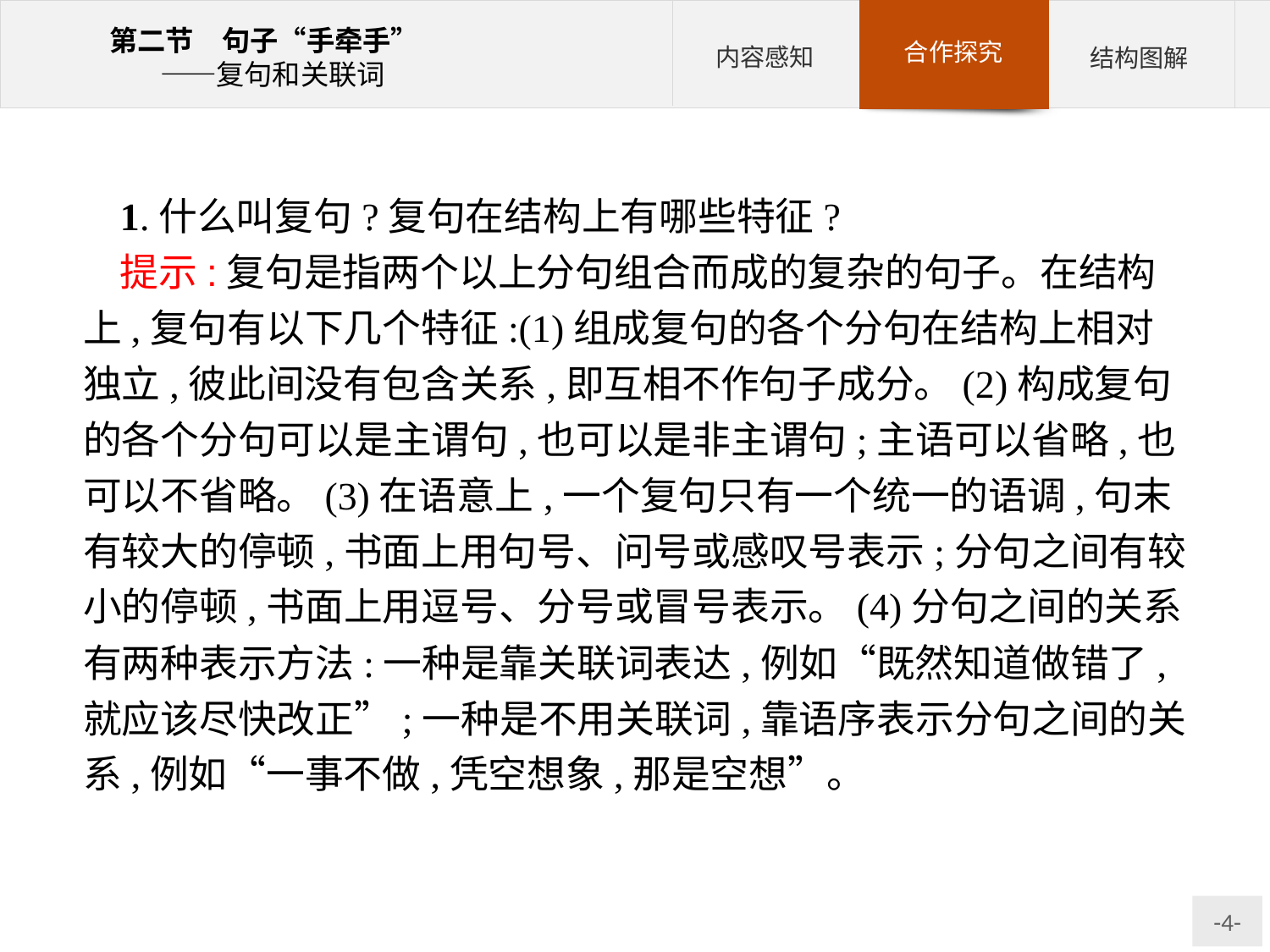

1.什么叫复句?复句在结构上有哪些特征?
提示:复句是指两个以上分句组合而成的复杂的句子。在结构上,复句有以下几个特征:(1)组成复句的各个分句在结构上相对独立,彼此间没有包含关系,即互相不作句子成分。(2)构成复句的各个分句可以是主谓句,也可以是非主谓句;主语可以省略,也可以不省略。(3)在语意上,一个复句只有一个统一的语调,句末有较大的停顿,书面上用句号、问号或感叹号表示;分句之间有较小的停顿,书面上用逗号、分号或冒号表示。(4)分句之间的关系有两种表示方法:一种是靠关联词表达,例如“既然知道做错了,就应该尽快改正”;一种是不用关联词,靠语序表示分句之间的关系,例如“一事不做,凭空想象,那是空想”。